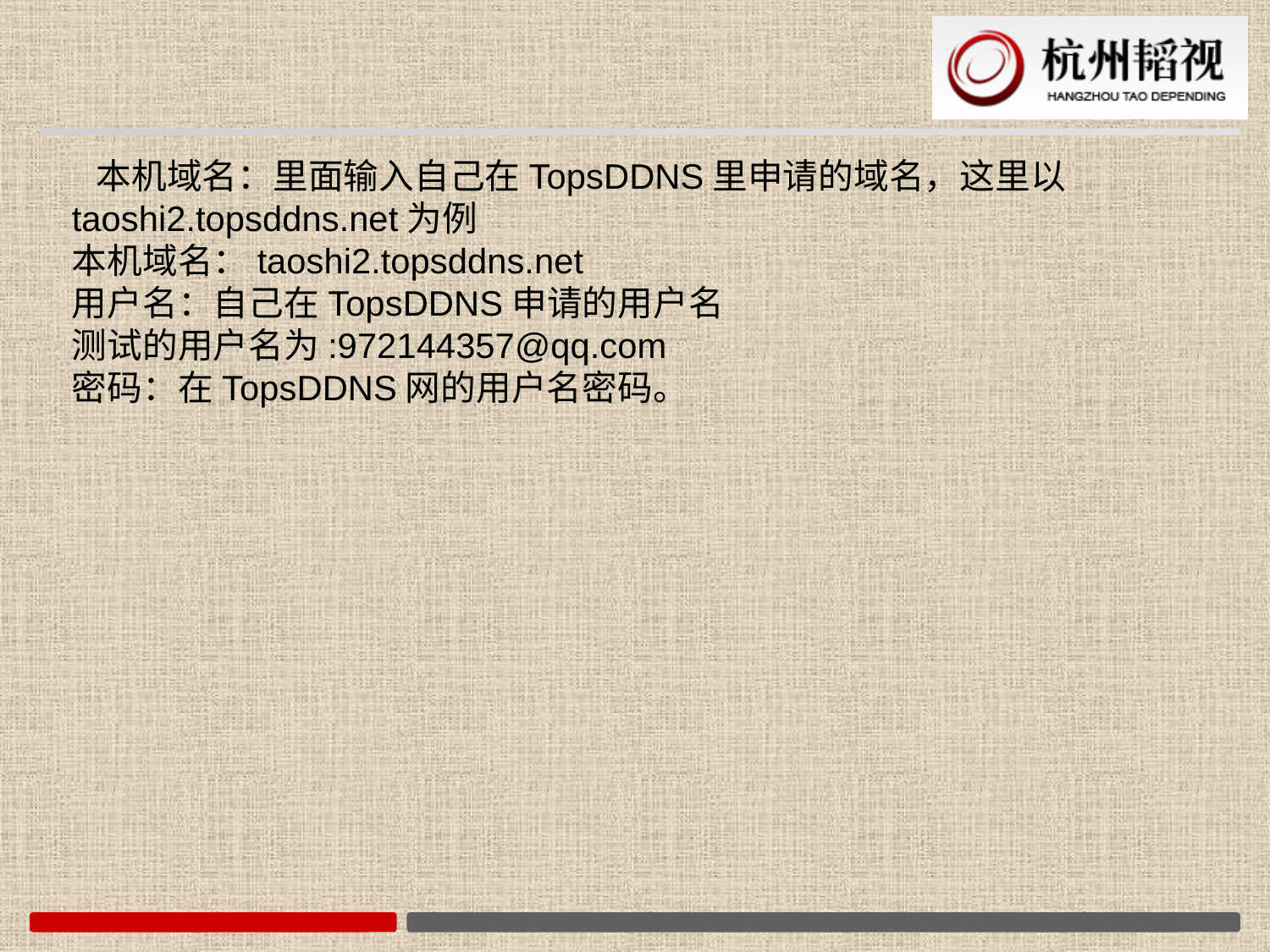

本机域名：里面输入自己在TopsDDNS里申请的域名，这里以taoshi2.topsddns.net为例
本机域名：taoshi2.topsddns.net
用户名：自己在TopsDDNS申请的用户名
测试的用户名为:972144357@qq.com
密码：在TopsDDNS网的用户名密码。